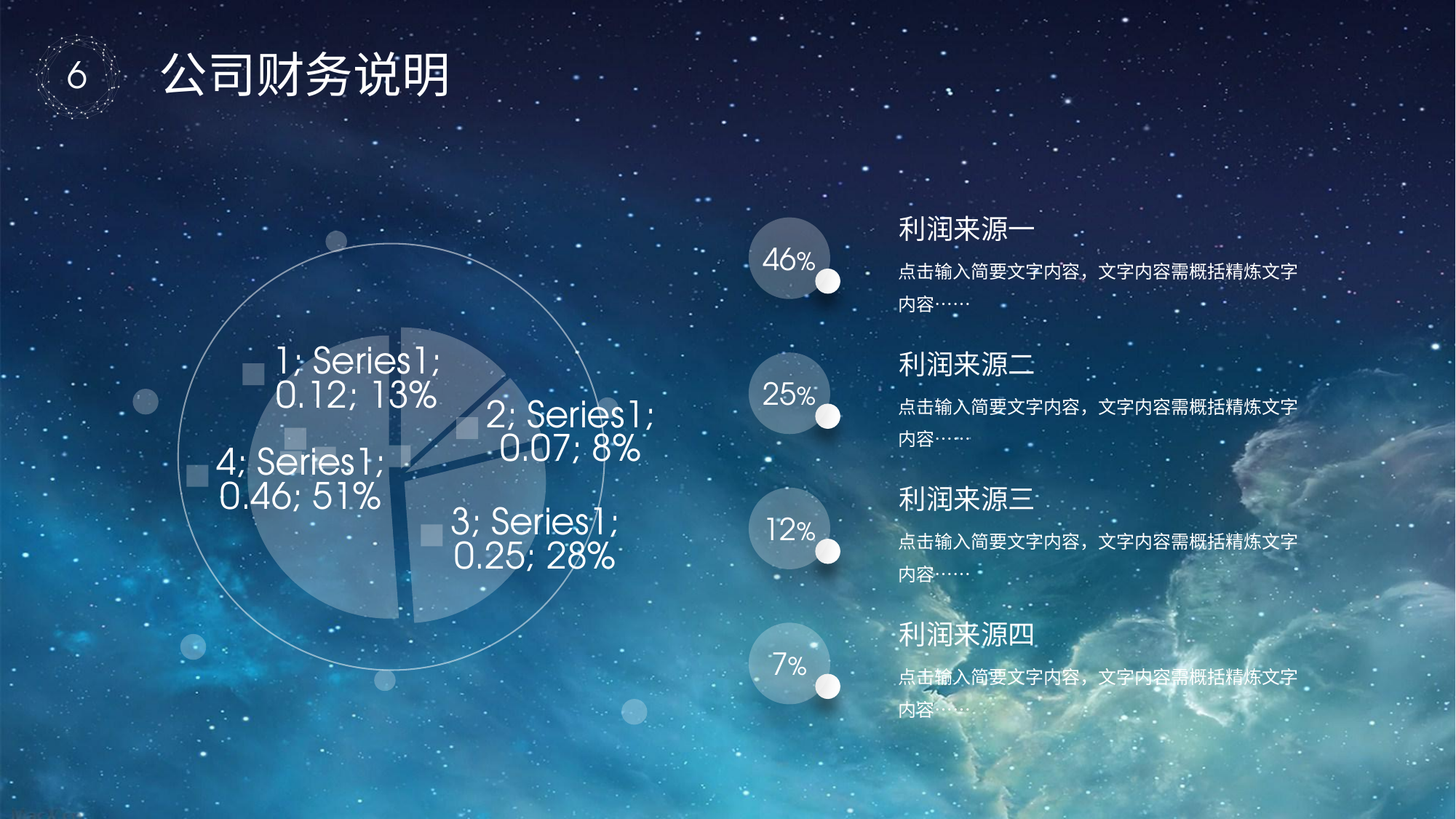

公司财务说明
利润来源一
点击输入简要文字内容，文字内容需概括精炼文字内容……

46%

### Chart

| Category |  |
|---|---|

利润来源二
点击输入简要文字内容，文字内容需概括精炼文字内容……

25%

利润来源三
点击输入简要文字内容，文字内容需概括精炼文字内容……

12%
利润来源四
点击输入简要文字内容，文字内容需概括精炼文字内容……

7%